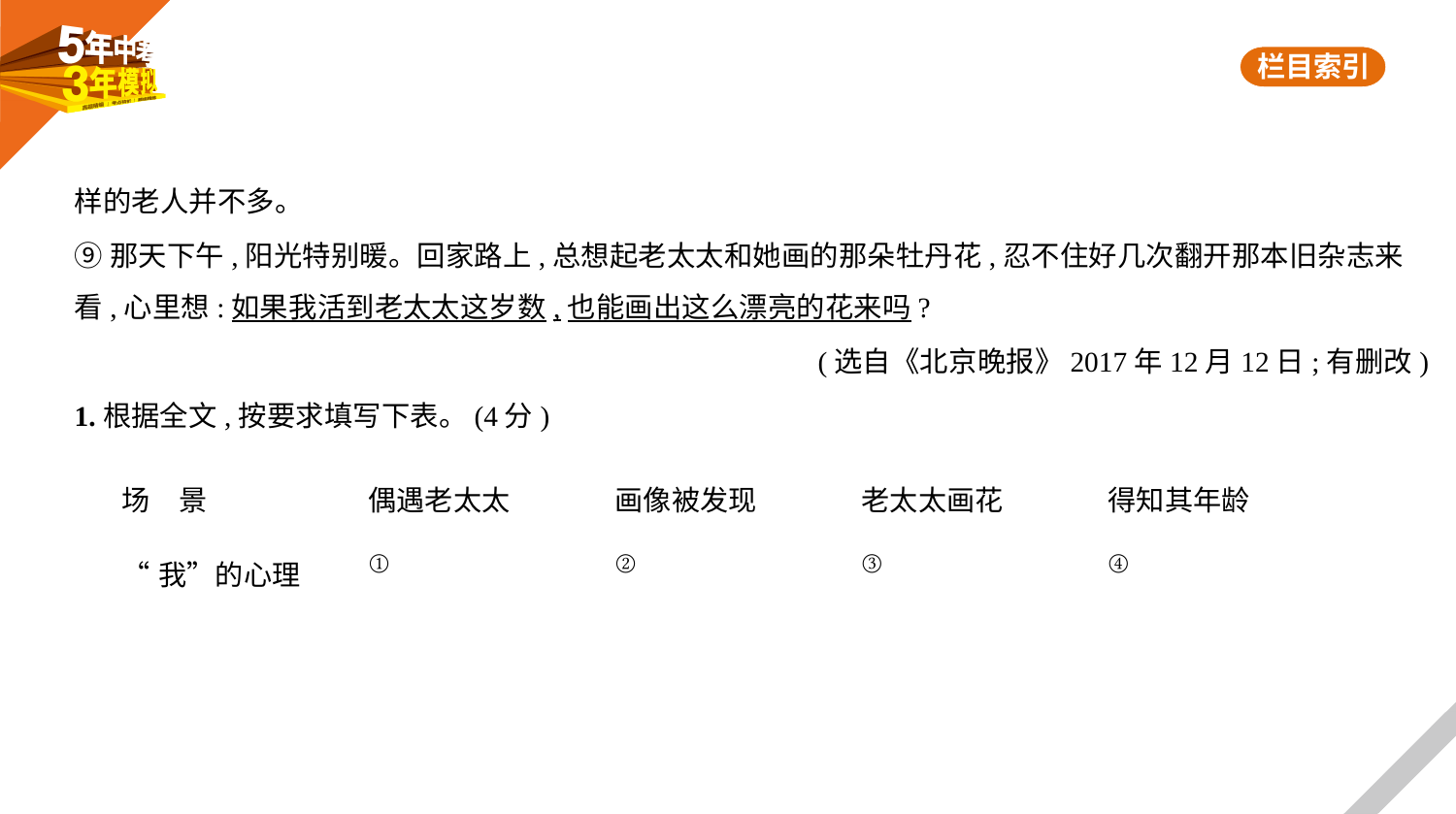

样的老人并不多。
⑨那天下午,阳光特别暖。回家路上,总想起老太太和她画的那朵牡丹花,忍不住好几次翻开那本旧杂志来
看,心里想:如果我活到老太太这岁数,也能画出这么漂亮的花来吗?
(选自《北京晚报》2017年12月12日;有删改)
1.根据全文,按要求填写下表。(4分)
| 场　景 | 偶遇老太太 | 画像被发现 | 老太太画花 | 得知其年龄 |
| --- | --- | --- | --- | --- |
| “我”的心理 | ① | ② | ③ | ④ |